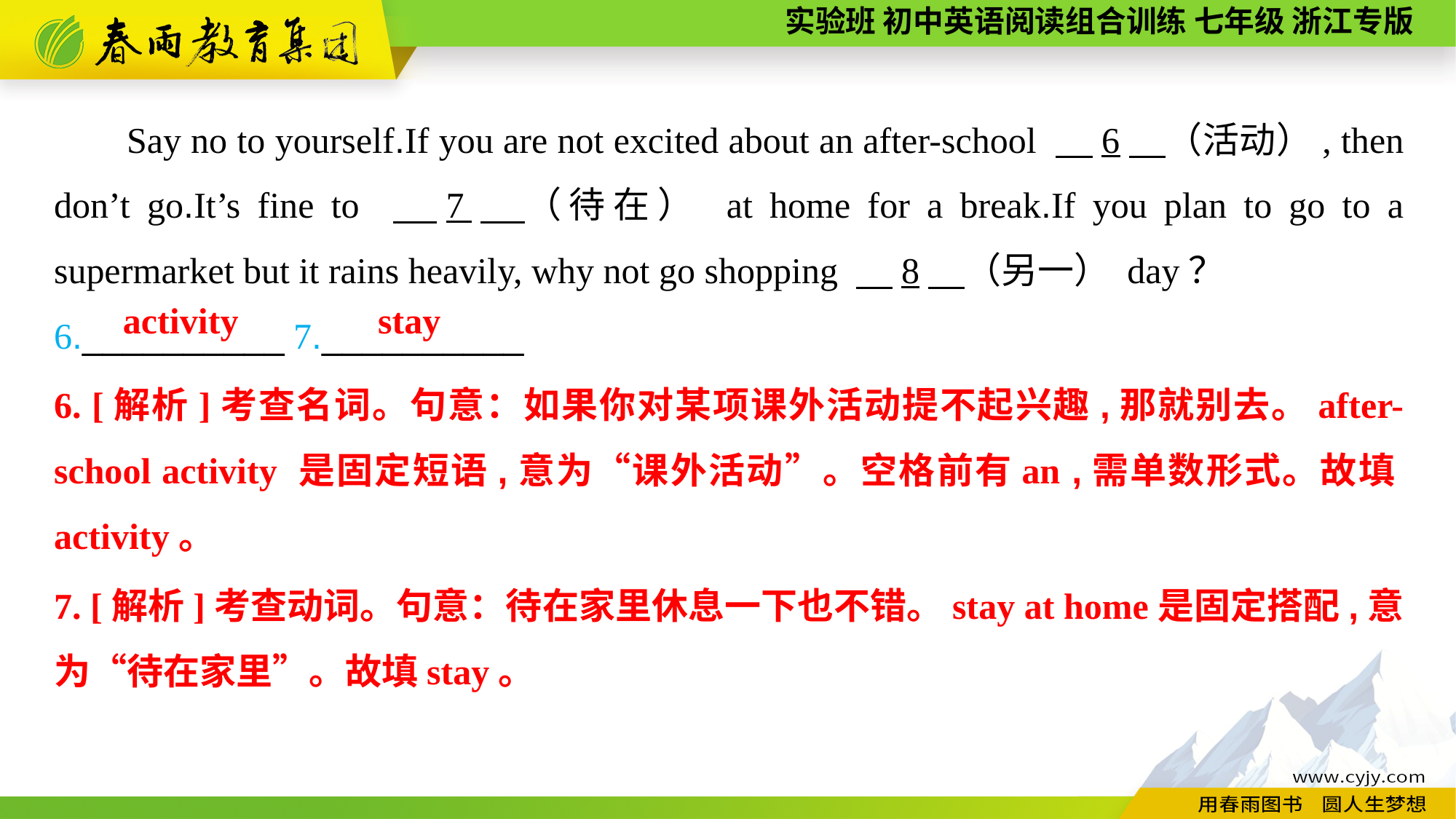

Say no to yourself.If you are not excited about an after-school 　6　（活动）, then don’t go.It’s fine to 　7　（待在） at home for a break.If you plan to go to a supermarket but it rains heavily, why not go shopping 　8　（另一） day？
6.__________ 7.__________
stay
activity
6. [解析]考查名词。句意：如果你对某项课外活动提不起兴趣,那就别去。after-school activity 是固定短语,意为“课外活动”。空格前有an ,需单数形式。故填activity。
7. [解析]考查动词。句意：待在家里休息一下也不错。stay at home是固定搭配,意为“待在家里”。故填stay。